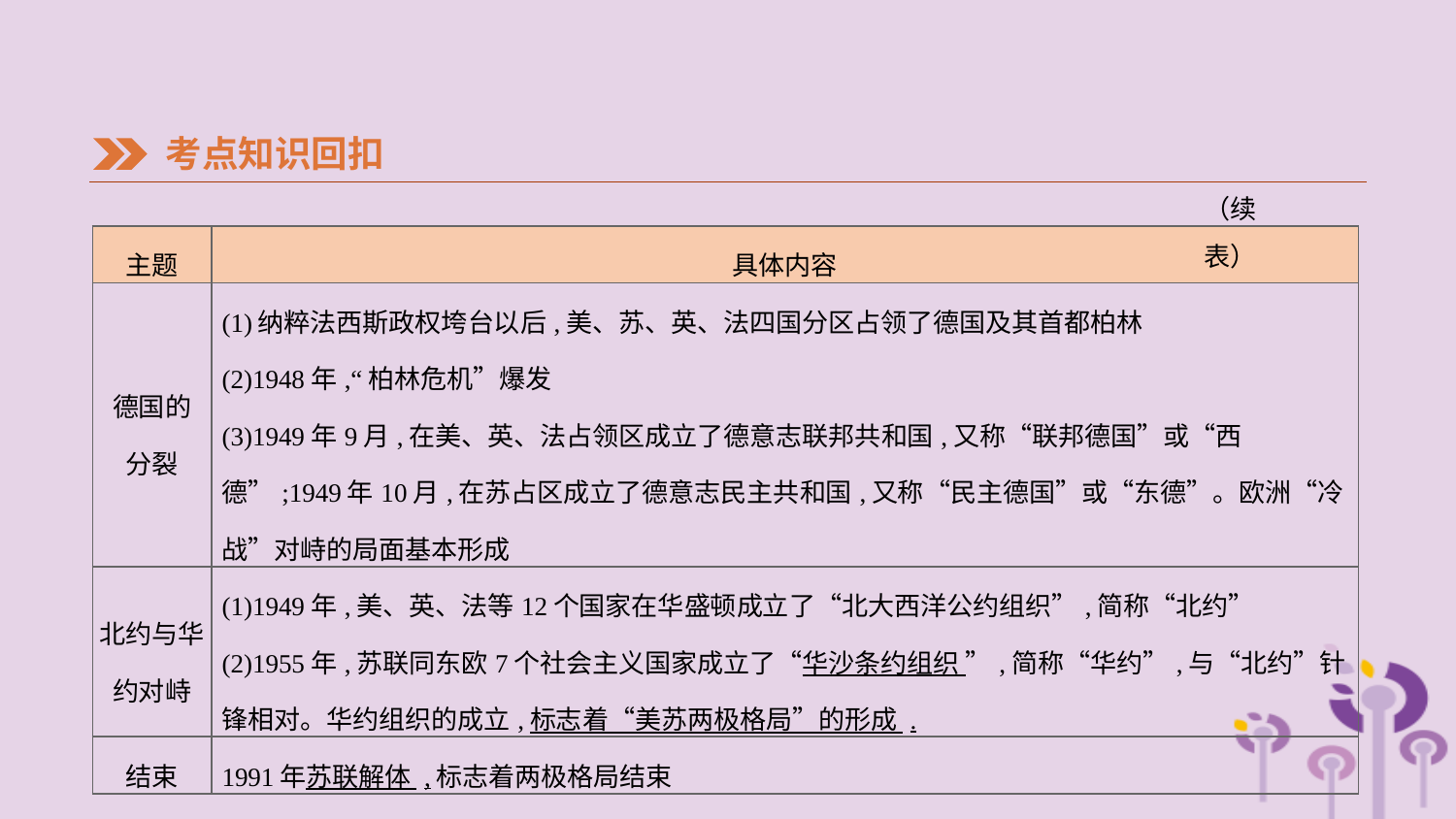

考点知识回扣

（续表）
| 主题 | 具体内容 |
| --- | --- |
| 德国的 分裂 | (1)纳粹法西斯政权垮台以后,美、苏、英、法四国分区占领了德国及其首都柏林 (2)1948年,“柏林危机”爆发 (3)1949年9月,在美、英、法占领区成立了德意志联邦共和国,又称“联邦德国”或“西德”;1949年10月,在苏占区成立了德意志民主共和国,又称“民主德国”或“东德”。欧洲“冷战”对峙的局面基本形成 |
| 北约与华 约对峙 | (1)1949年,美、英、法等12个国家在华盛顿成立了“北大西洋公约组织”,简称“北约” (2)1955年,苏联同东欧7个社会主义国家成立了“华沙条约组织 ”,简称“华约”,与“北约”针锋相对。华约组织的成立,标志着“美苏两极格局”的形成 . |
| 结束 | 1991年苏联解体 ,标志着两极格局结束 |